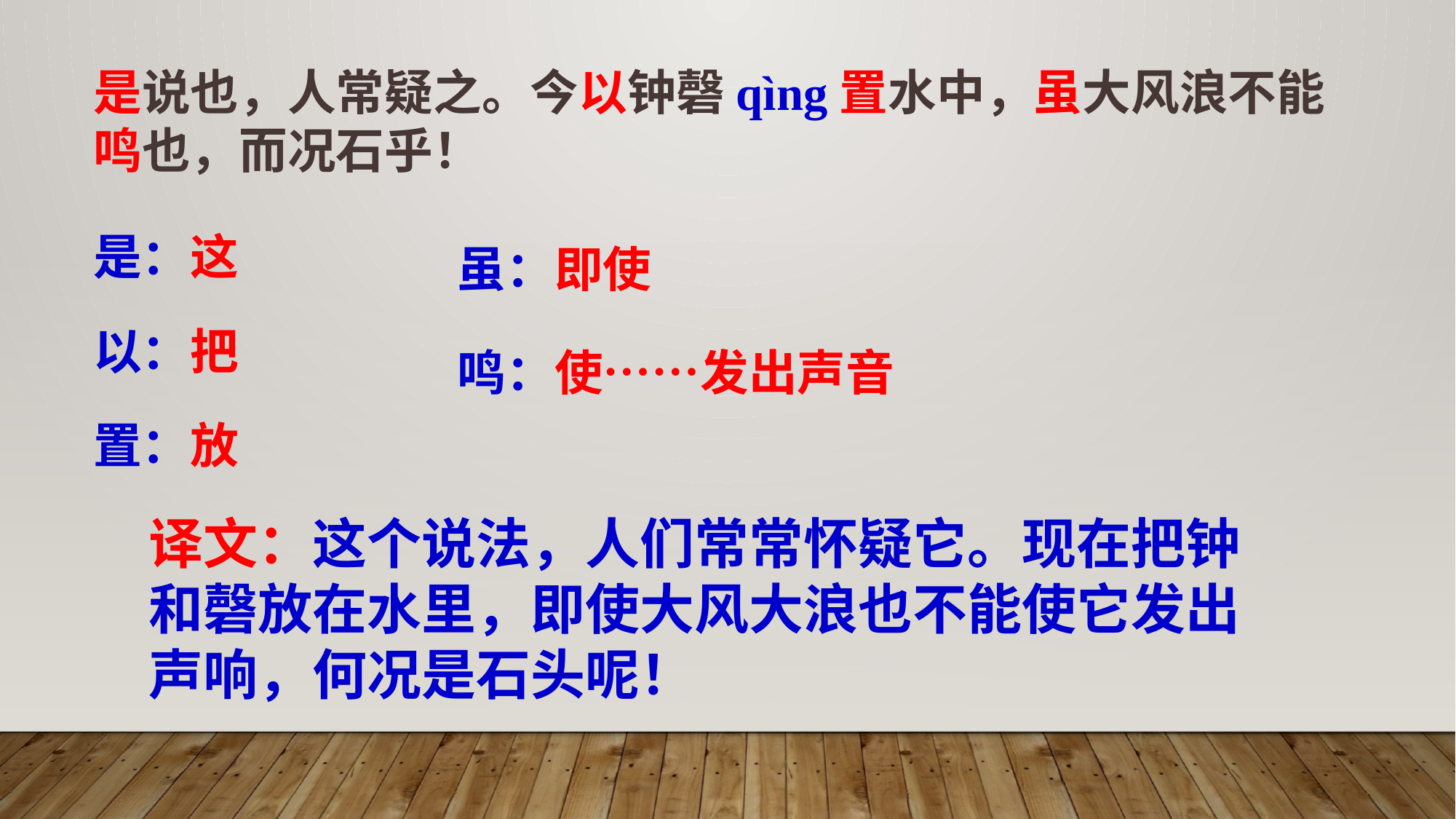

是说也，人常疑之。今以钟磬qìng置水中，虽大风浪不能鸣也，而况石乎！
是：这
虽：即使
以：把
鸣：使……发出声音
置：放
译文：这个说法，人们常常怀疑它。现在把钟和磬放在水里，即使大风大浪也不能使它发出声响，何况是石头呢！